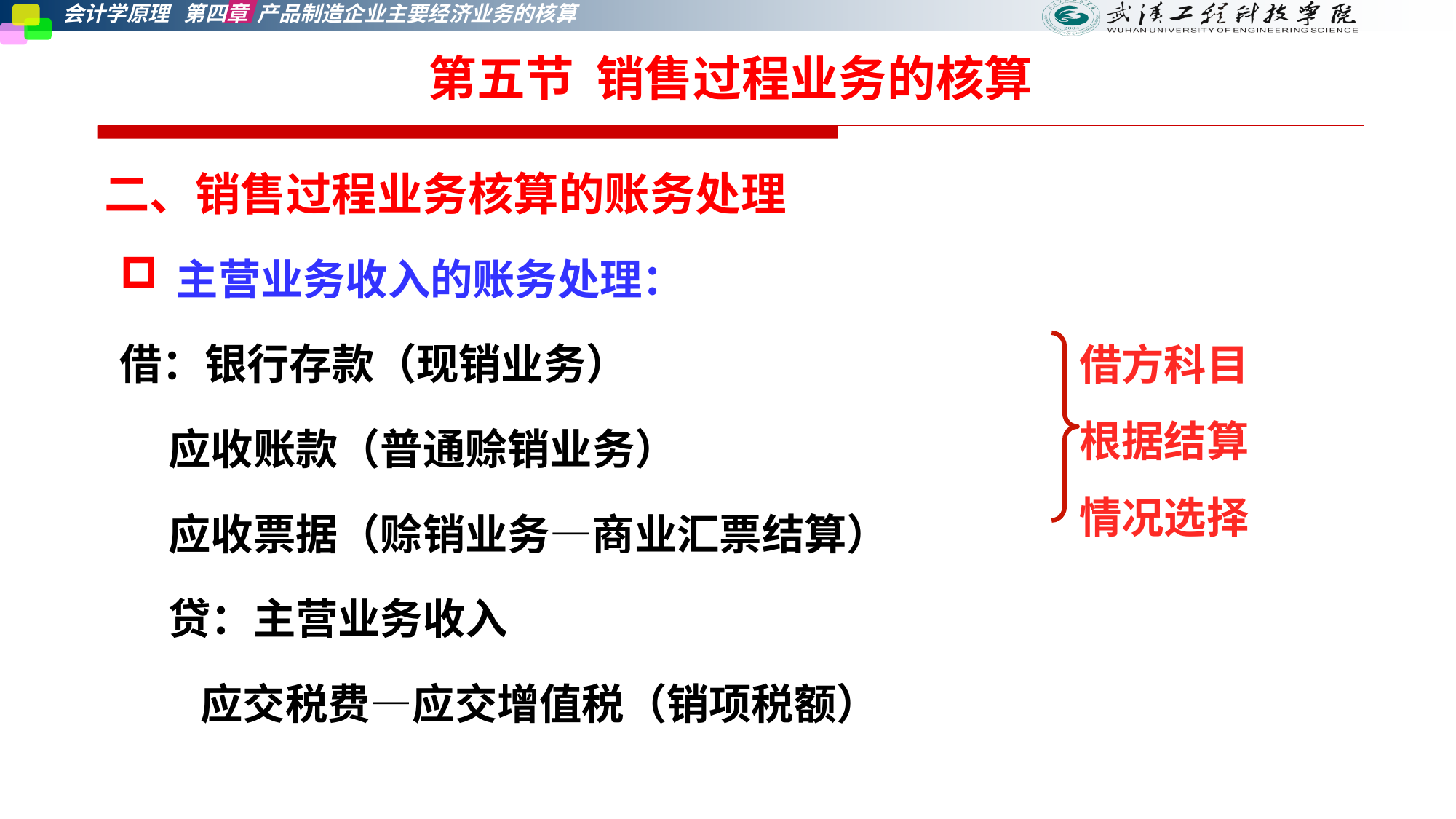

第五节  销售过程业务的核算
二、销售过程业务核算的账务处理
主营业务收入的账务处理：
借：银行存款（现销业务）
    应收账款（普通赊销业务）
    应收票据（赊销业务—商业汇票结算）
    贷：主营业务收入
        应交税费—应交增值税（销项税额）
借方科目根据结算情况选择